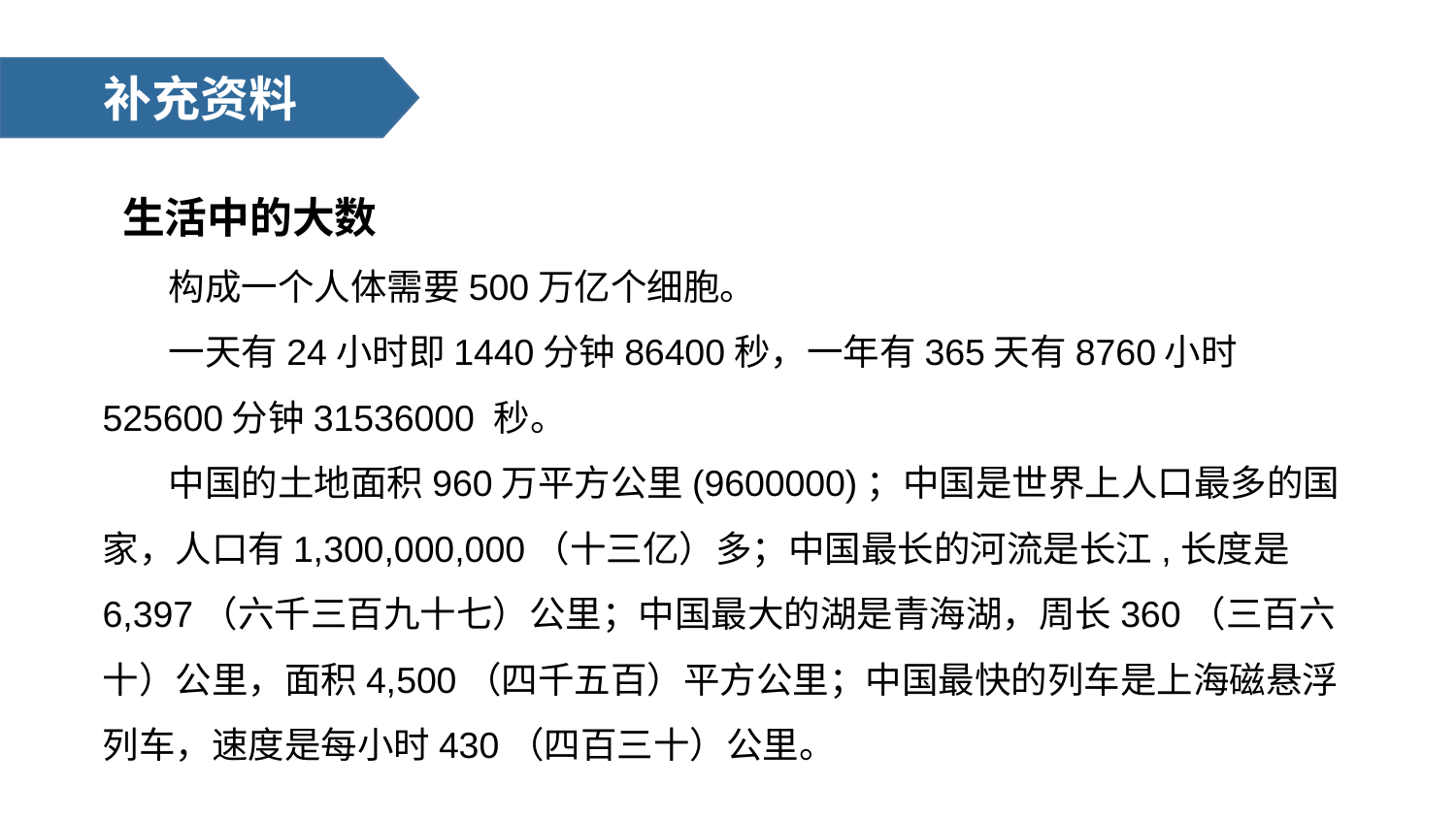

补充资料
 生活中的大数
       构成一个人体需要500万亿个细胞。
       一天有24小时即1440分钟86400秒，一年有365天有8760小时525600分钟31536000 秒。
       中国的土地面积960万平方公里(9600000)；中国是世界上人口最多的国家，人口有1,300,000,000（十三亿）多；中国最长的河流是长江,长度是6,397（六千三百九十七）公里；中国最大的湖是青海湖，周长360（三百六十）公里，面积4,500（四千五百）平方公里；中国最快的列车是上海磁悬浮列车，速度是每小时430（四百三十）公里。